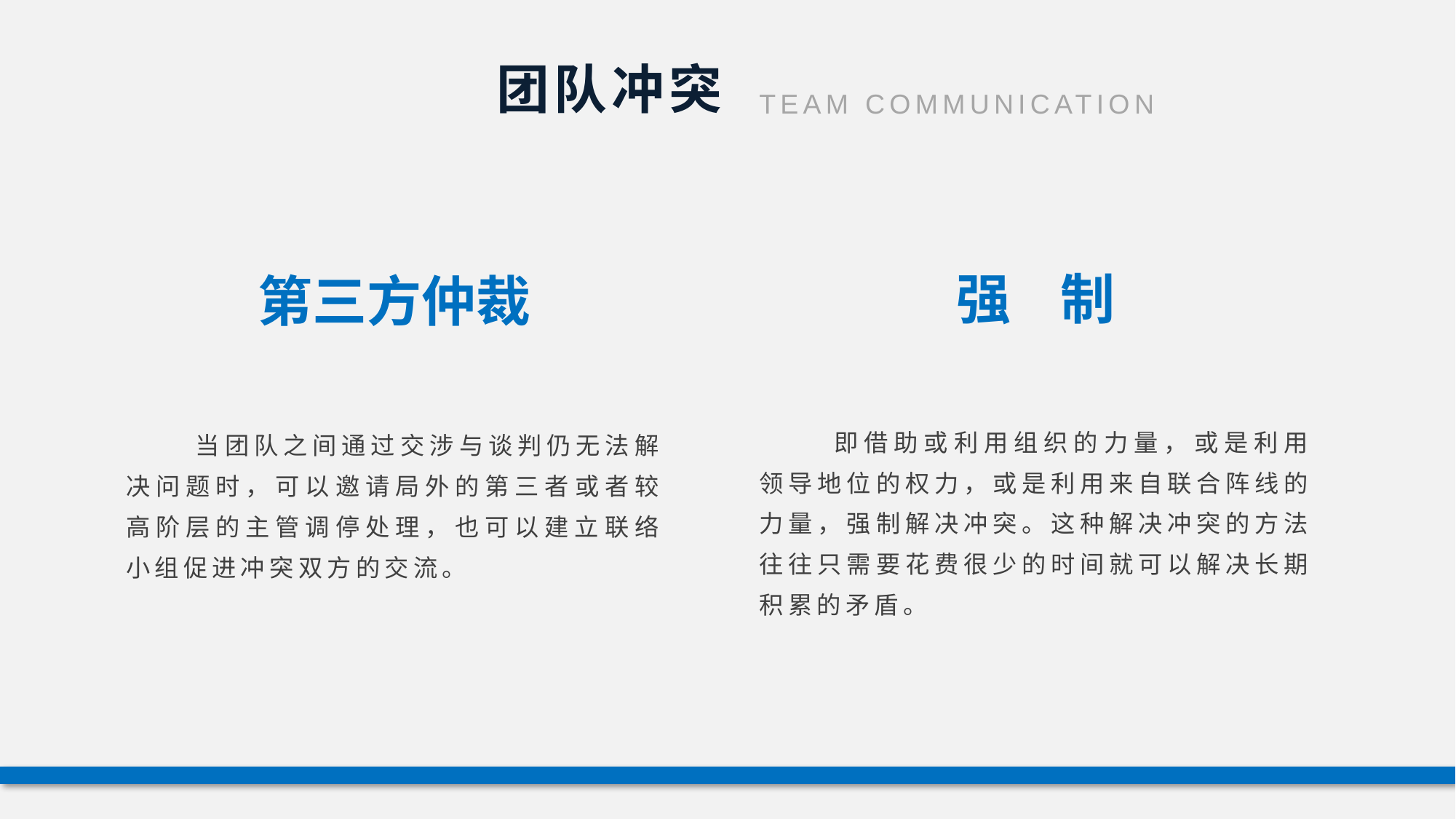

团队冲突
TEAM COMMUNICATION
强    制
第三方仲裁
      即借助或利用组织的力量，或是利用领导地位的权力，或是利用来自联合阵线的力量，强制解决冲突。这种解决冲突的方法往往只需要花费很少的时间就可以解决长期积累的矛盾。
      当团队之间通过交涉与谈判仍无法解决问题时，可以邀请局外的第三者或者较高阶层的主管调停处理，也可以建立联络小组促进冲突双方的交流。